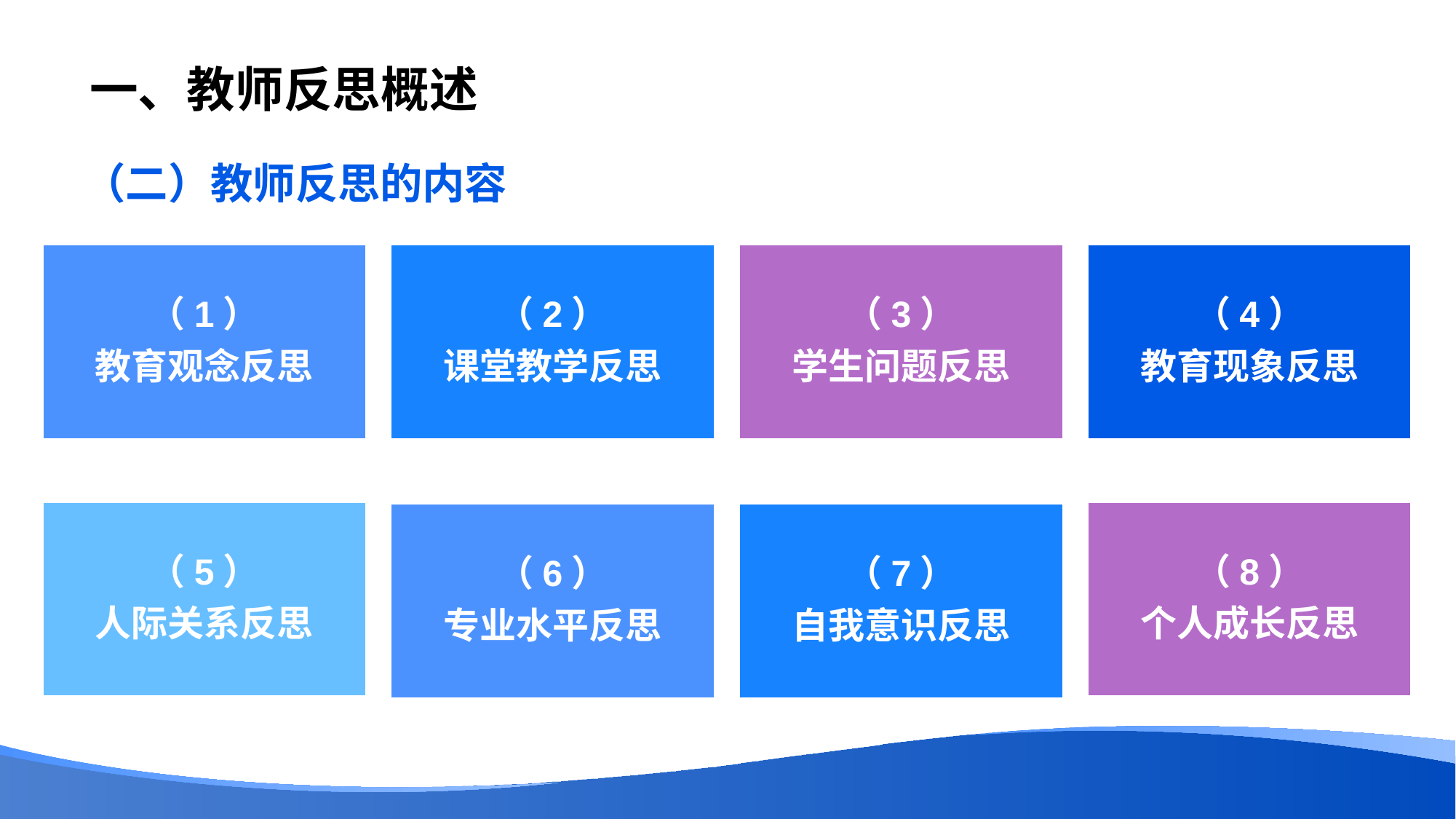

# 一、教师反思概述
（二）教师反思的内容
（1）
教育观念反思
（4）
教育现象反思
（3）
学生问题反思
（2）
课堂教学反思
（5）
人际关系反思
（8）
个人成长反思
（6）
专业水平反思
（7）
自我意识反思